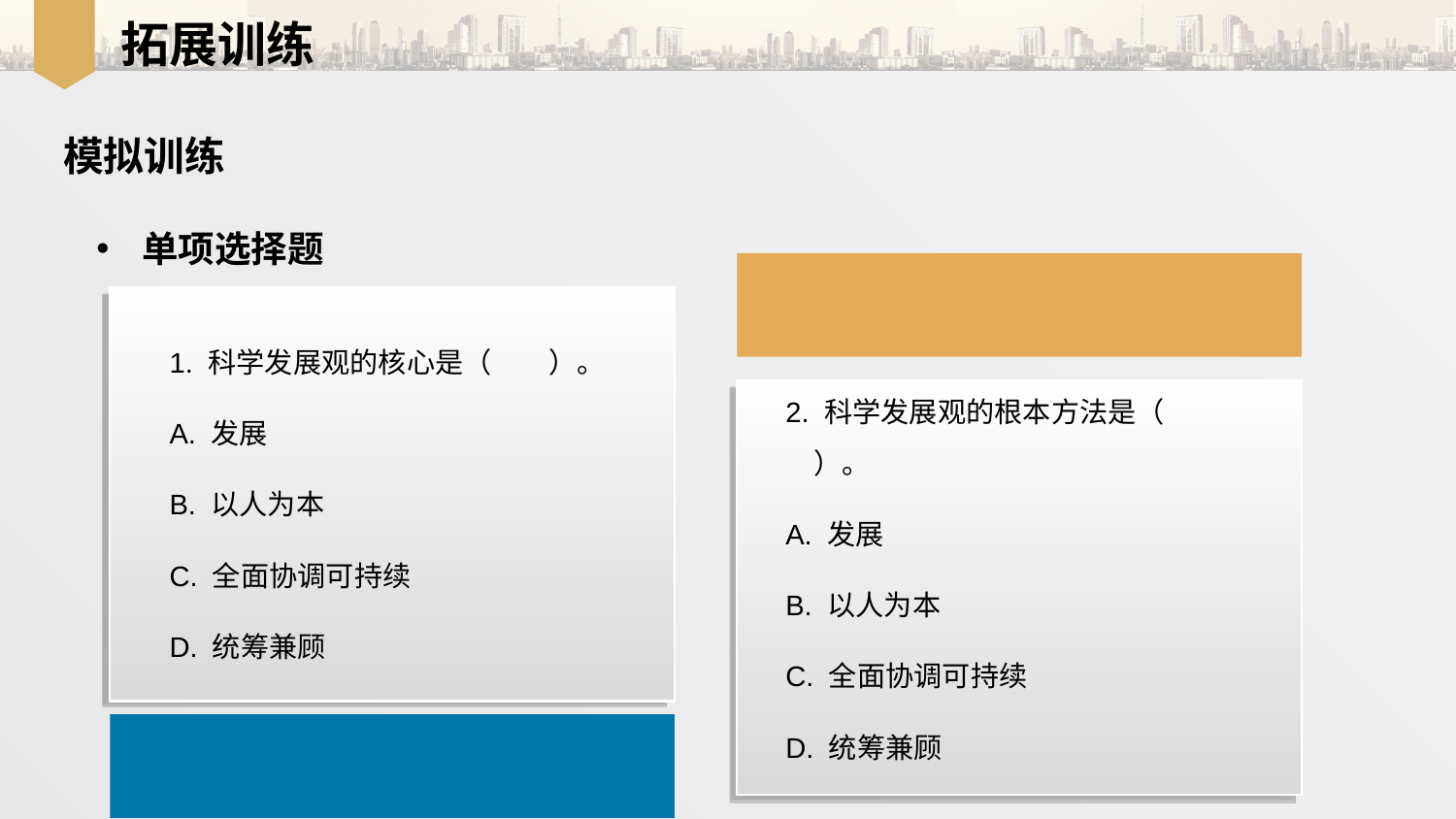

拓展训练
模拟训练
单项选择题

2. 科学发展观的根本方法是（　　）。
A. 发展
B. 以人为本
C. 全面协调可持续
D. 统筹兼顾

1. 科学发展观的核心是（　　）。
A. 发展
B. 以人为本
C. 全面协调可持续
D. 统筹兼顾